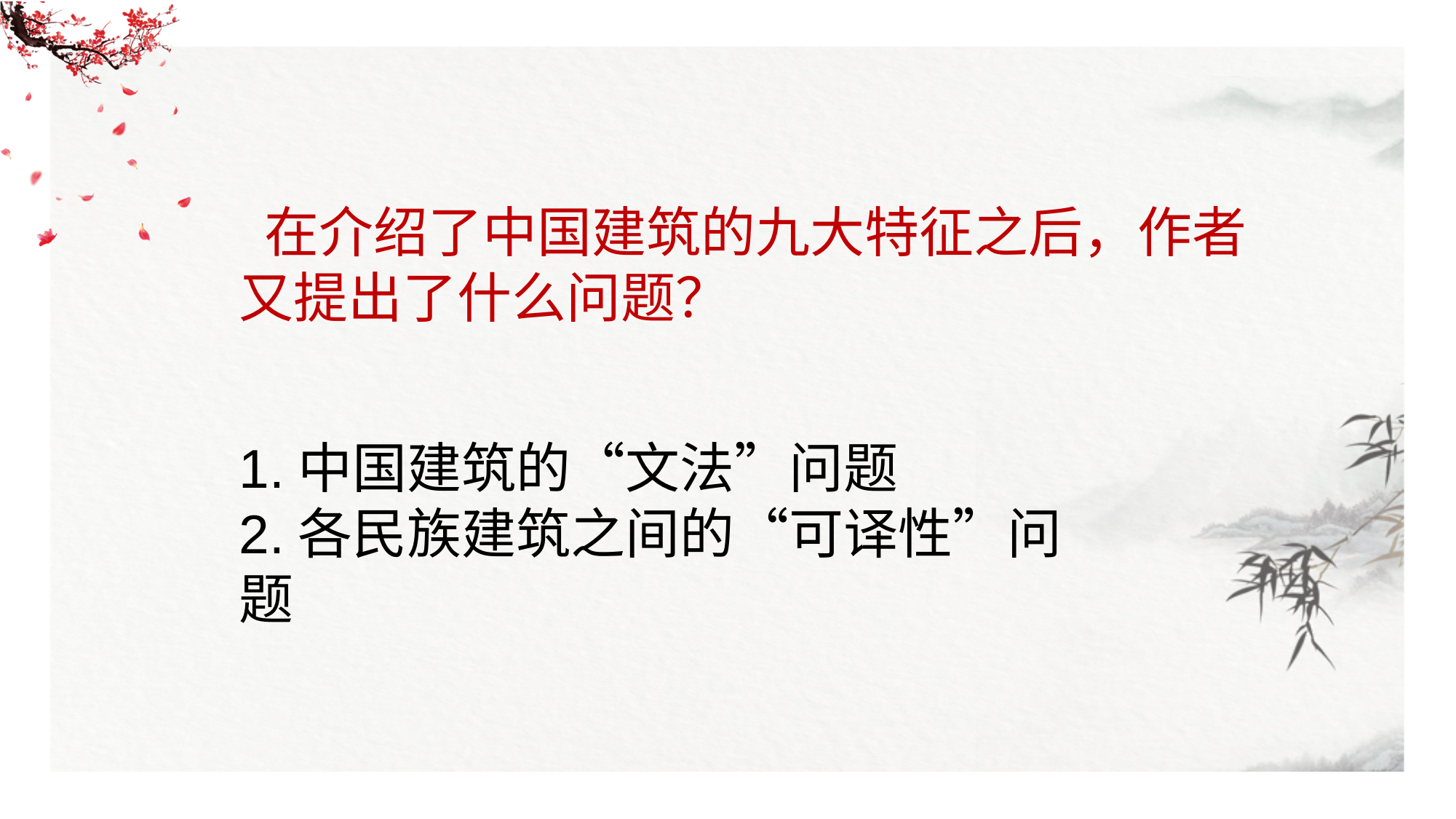

在介绍了中国建筑的九大特征之后，作者又提出了什么问题？
1.中国建筑的“文法”问题
2.各民族建筑之间的“可译性”问题